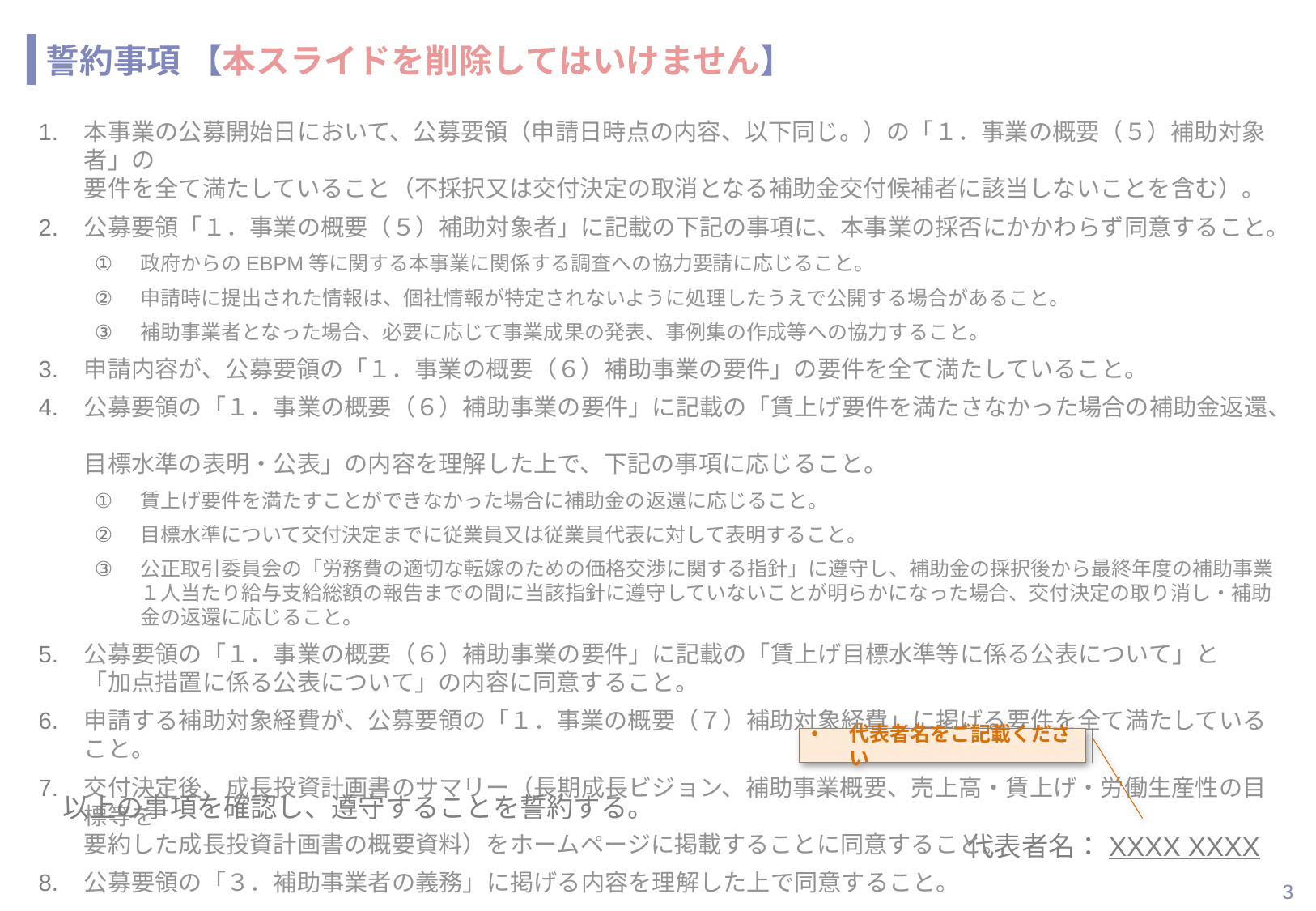

# 誓約事項 【本スライドを削除してはいけません】
本事業の公募開始日において、公募要領（申請日時点の内容、以下同じ。）の「１．事業の概要（５）補助対象者」の
要件を全て満たしていること（不採択又は交付決定の取消となる補助金交付候補者に該当しないことを含む）。
公募要領「１．事業の概要（５）補助対象者」に記載の下記の事項に、本事業の採否にかかわらず同意すること。
政府からのEBPM等に関する本事業に関係する調査への協力要請に応じること。
申請時に提出された情報は、個社情報が特定されないように処理したうえで公開する場合があること。
補助事業者となった場合、必要に応じて事業成果の発表、事例集の作成等への協力すること。
申請内容が、公募要領の「１．事業の概要（６）補助事業の要件」の要件を全て満たしていること。
公募要領の「１．事業の概要（６）補助事業の要件」に記載の「賃上げ要件を満たさなかった場合の補助金返還、
目標水準の表明・公表」の内容を理解した上で、下記の事項に応じること。
賃上げ要件を満たすことができなかった場合に補助金の返還に応じること。
目標水準について交付決定までに従業員又は従業員代表に対して表明すること。
公正取引委員会の「労務費の適切な転嫁のための価格交渉に関する指針」に遵守し、補助金の採択後から最終年度の補助事業１人当たり給与支給総額の報告までの間に当該指針に遵守していないことが明らかになった場合、交付決定の取り消し・補助金の返還に応じること。
公募要領の「１．事業の概要（６）補助事業の要件」に記載の「賃上げ目標水準等に係る公表について」と
「加点措置に係る公表について」の内容に同意すること。
申請する補助対象経費が、公募要領の「１．事業の概要（７）補助対象経費」に掲げる要件を全て満たしていること。
交付決定後、成長投資計画書のサマリー（長期成長ビジョン、補助事業概要、売上高・賃上げ・労働生産性の目標等を
要約した成長投資計画書の概要資料）をホームページに掲載することに同意すること。
公募要領の「３．補助事業者の義務」に掲げる内容を理解した上で同意すること。
代表者名をご記載ください
以上の事項を確認し、遵守することを誓約する。
代表者名：XXXX XXXX